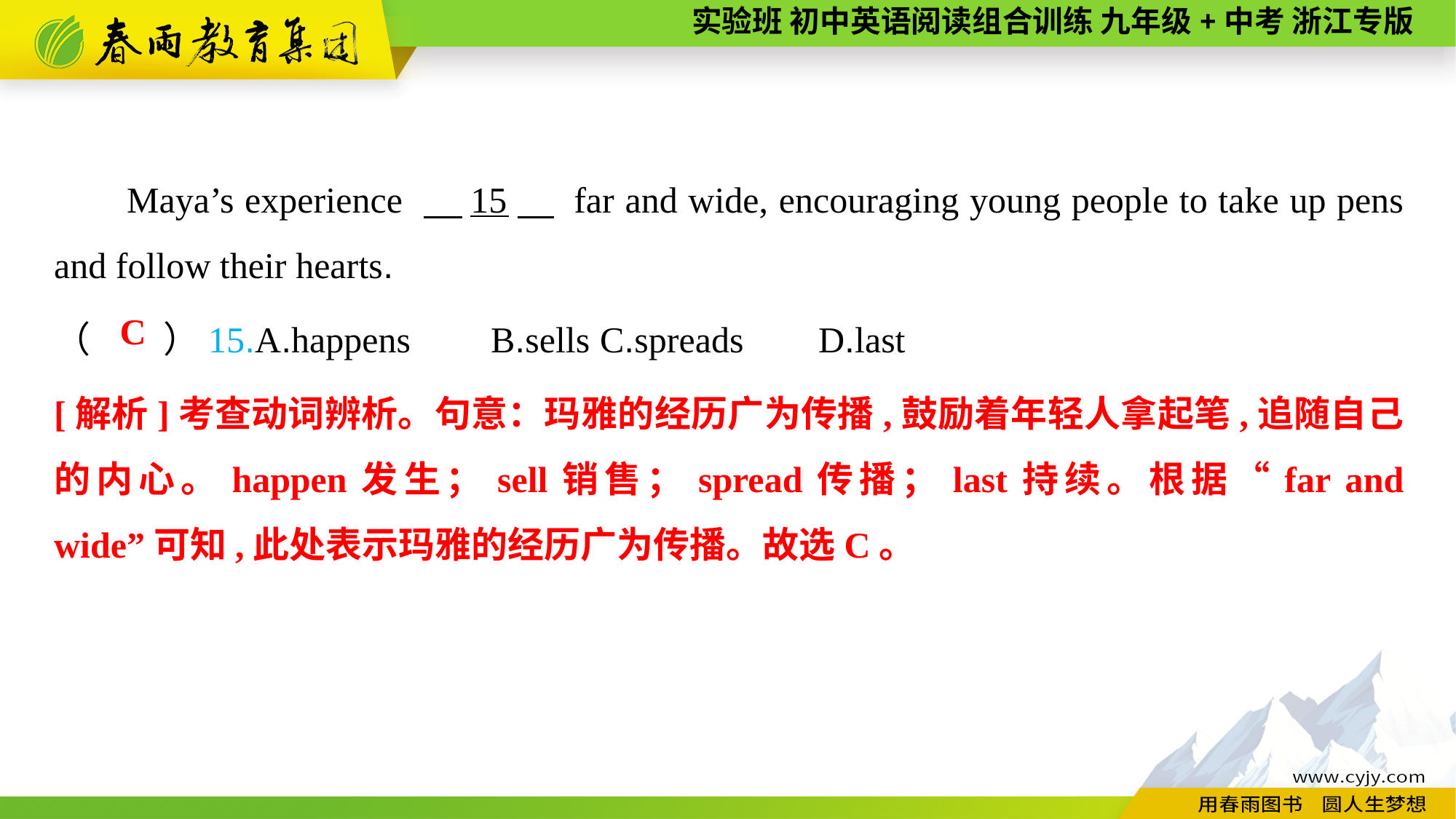

Maya’s experience 　15　 far and wide, encouraging young people to take up pens and follow their hearts.
（　　）15.A.happens	B.sells	C.spreads	D.last
C
[解析]考查动词辨析。句意：玛雅的经历广为传播,鼓励着年轻人拿起笔,追随自己的内心。happen发生；sell销售；spread传播；last持续。根据“far and wide”可知,此处表示玛雅的经历广为传播。故选C。